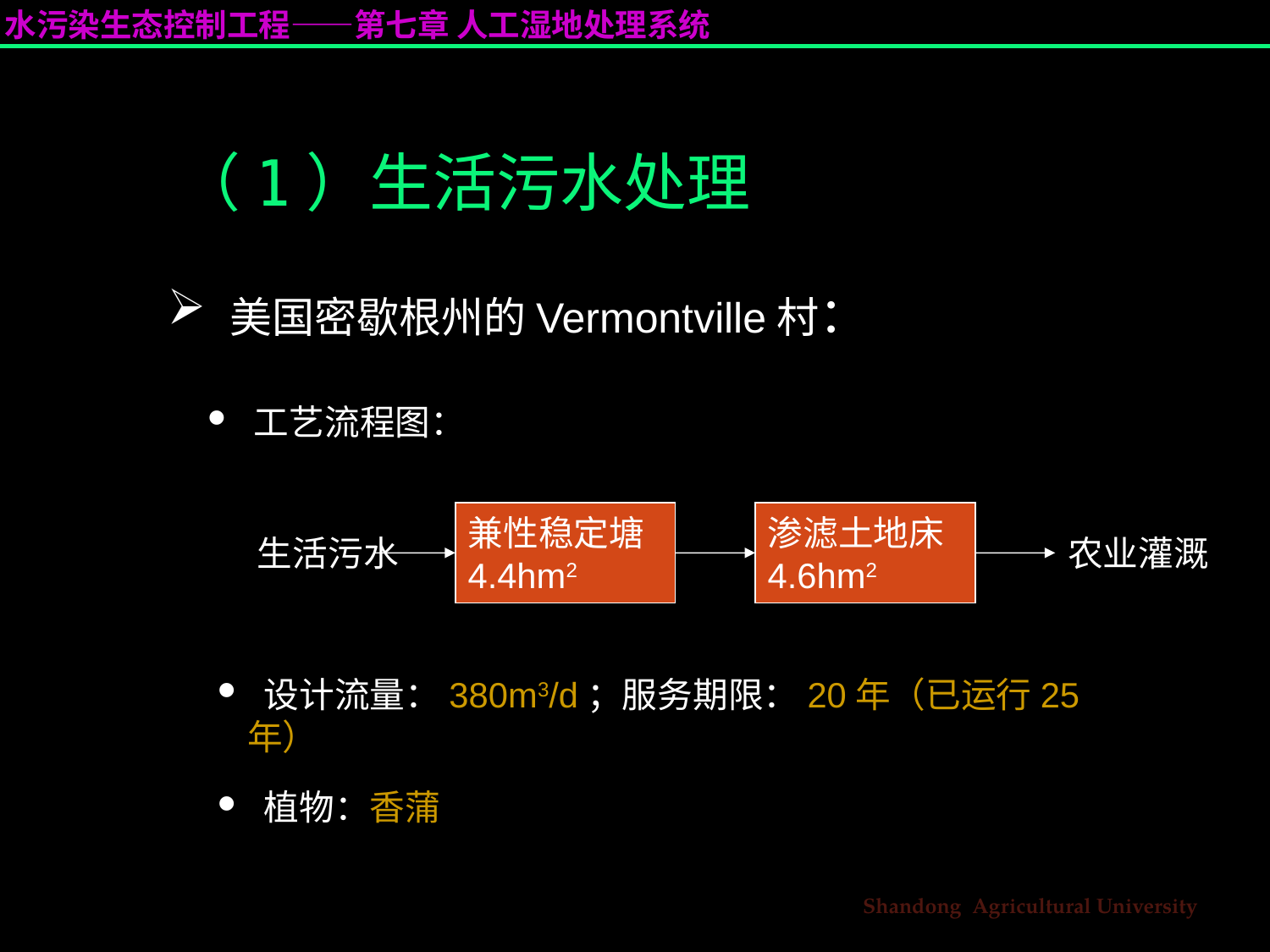

（1）生活污水处理
 美国密歇根州的Vermontville村：
 工艺流程图：
兼性稳定塘
4.4hm2
渗滤土地床
4.6hm2
生活污水
农业灌溉

 设计流量：380m3/d；服务期限：20年（已运行25年）
 植物：香蒲